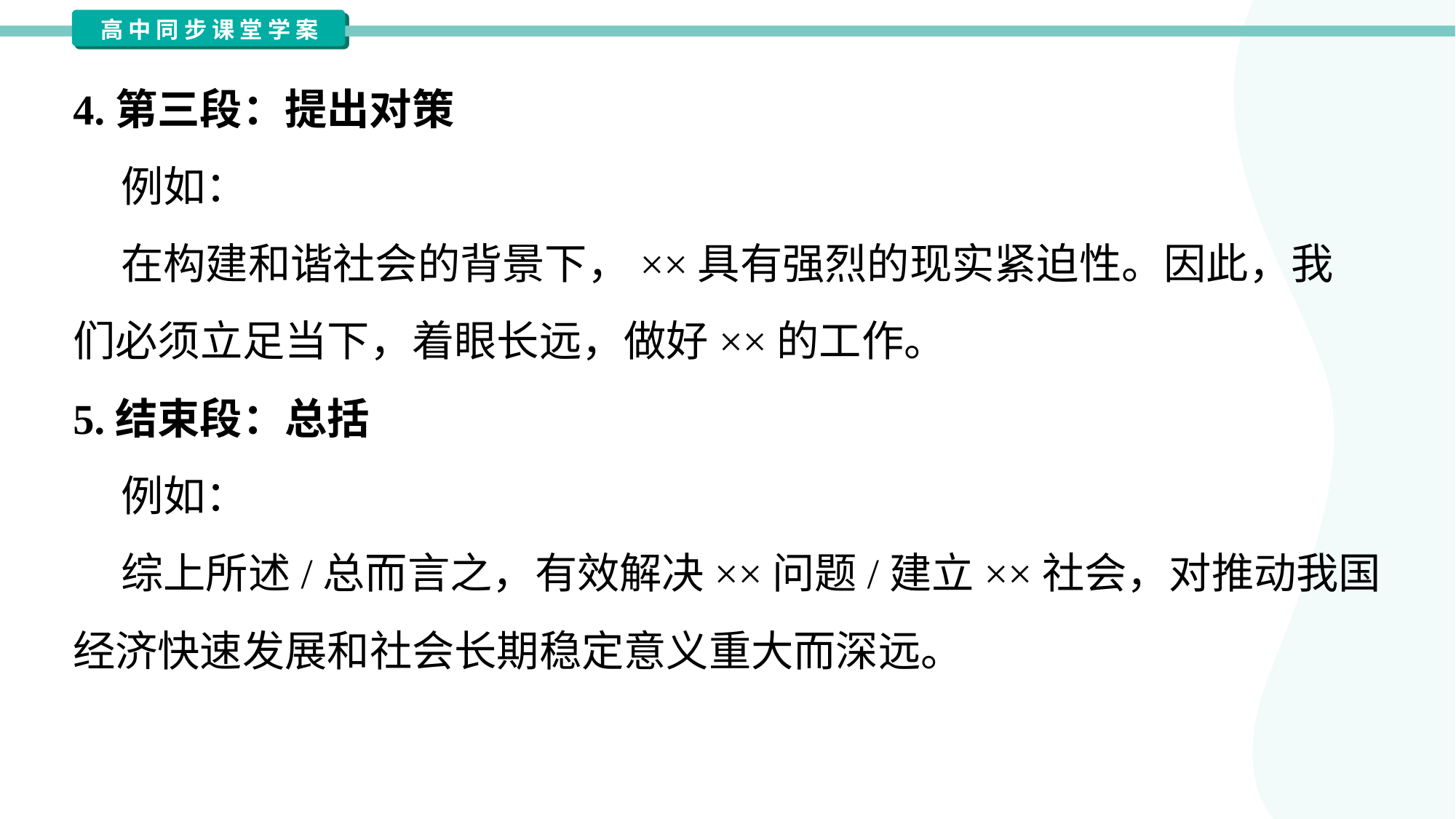

4.第三段：提出对策
    例如：
    在构建和谐社会的背景下，××具有强烈的现实紧迫性。因此，我
们必须立足当下，着眼长远，做好××的工作。
5.结束段：总括
    例如：
    综上所述/总而言之，有效解决××问题/建立××社会，对推动我国
经济快速发展和社会长期稳定意义重大而深远。